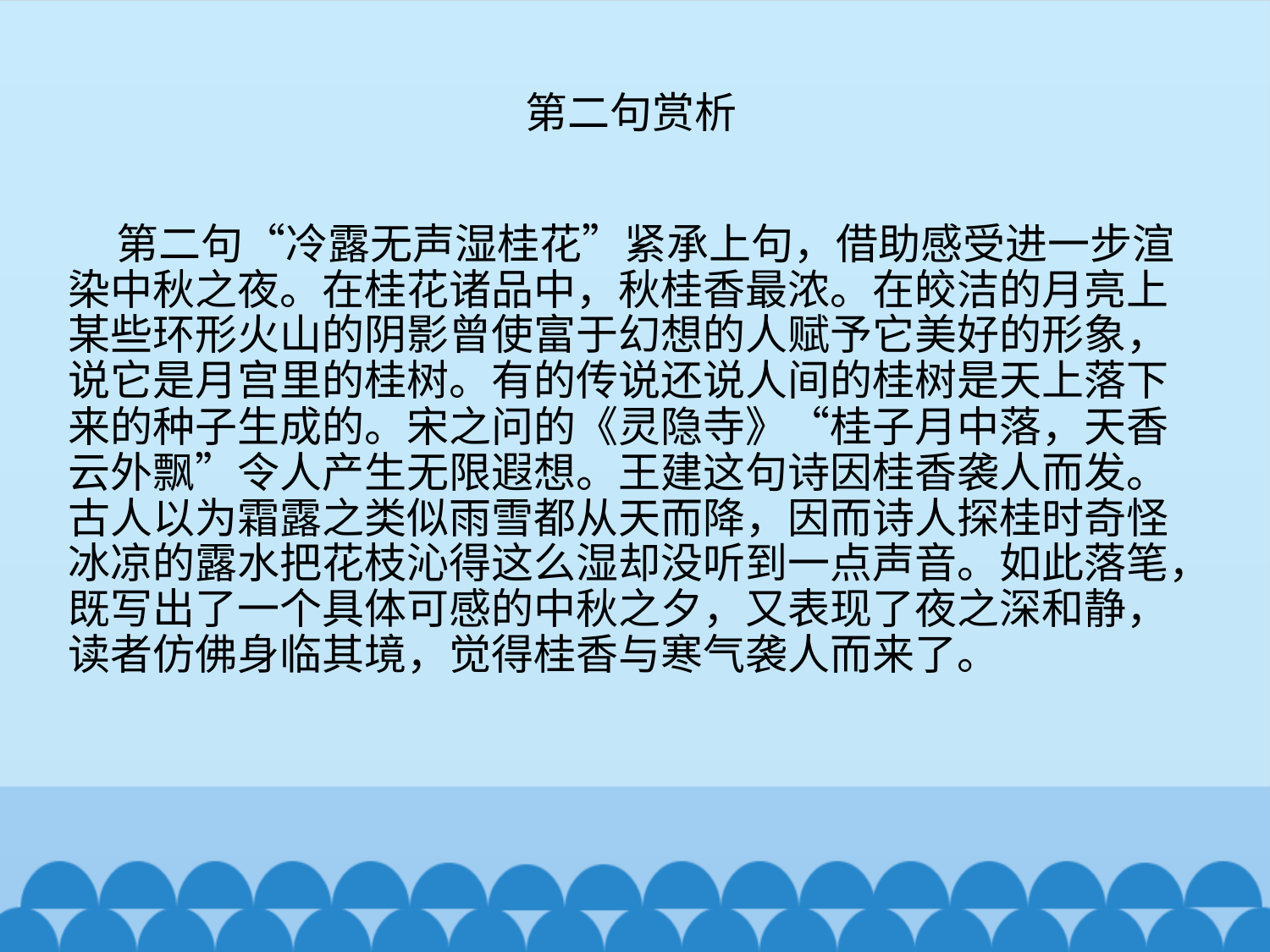

# 第二句赏析
    第二句“冷露无声湿桂花”紧承上句，借助感受进一步渲染中秋之夜。在桂花诸品中，秋桂香最浓。在皎洁的月亮上某些环形火山的阴影曾使富于幻想的人赋予它美好的形象，说它是月宫里的桂树。有的传说还说人间的桂树是天上落下来的种子生成的。宋之问的《灵隐寺》“桂子月中落，天香云外飘”令人产生无限遐想。王建这句诗因桂香袭人而发。古人以为霜露之类似雨雪都从天而降，因而诗人探桂时奇怪冰凉的露水把花枝沁得这么湿却没听到一点声音。如此落笔，既写出了一个具体可感的中秋之夕，又表现了夜之深和静，读者仿佛身临其境，觉得桂香与寒气袭人而来了。